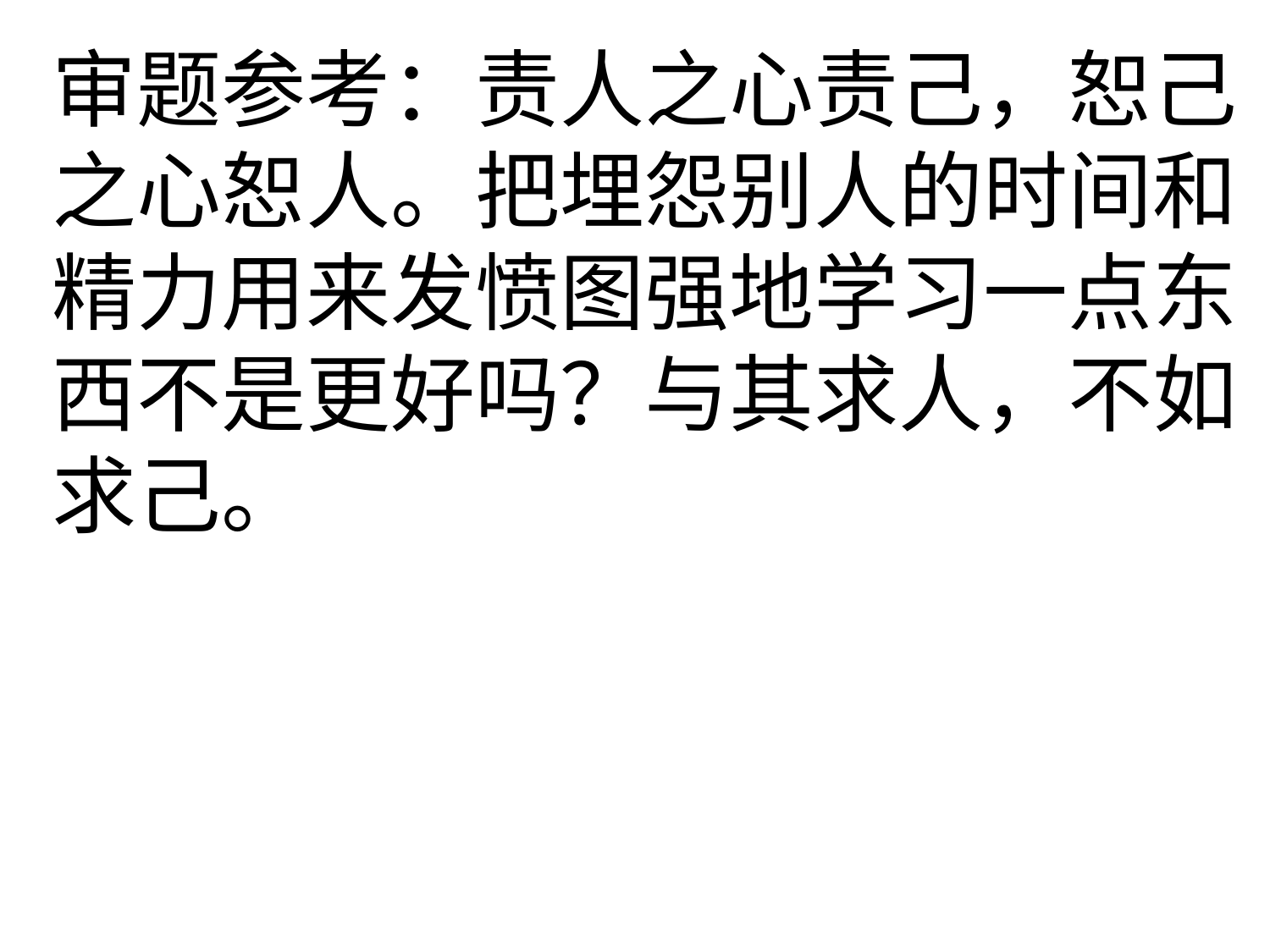

审题参考：责人之心责己，恕己之心恕人。把埋怨别人的时间和精力用来发愤图强地学习一点东西不是更好吗？与其求人，不如求己。